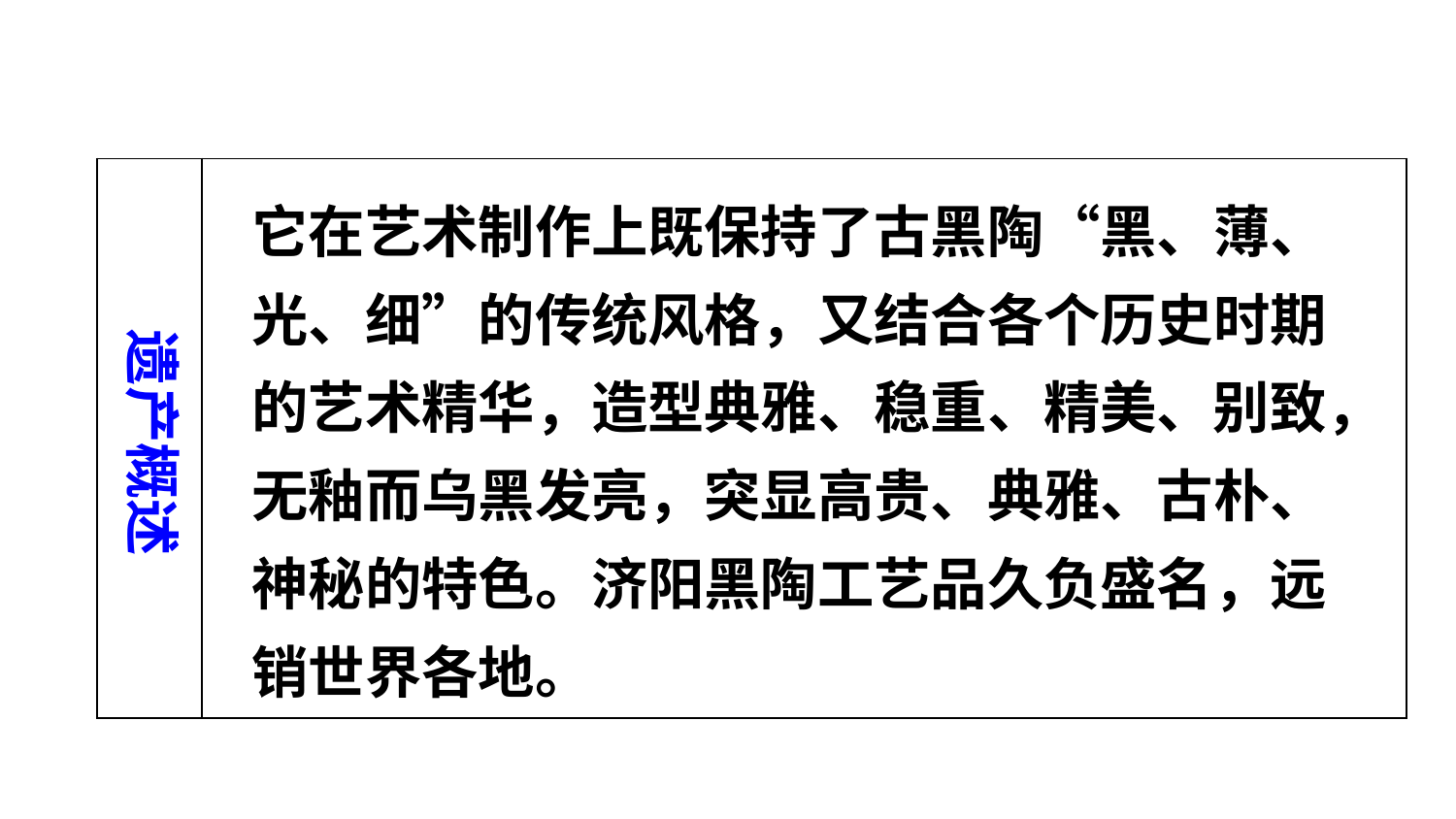

|  |  |
| --- | --- |
它在艺术制作上既保持了古黑陶“黑、薄、光、细”的传统风格，又结合各个历史时期的艺术精华，造型典雅、稳重、精美、别致，无釉而乌黑发亮，突显高贵、典雅、古朴、神秘的特色。济阳黑陶工艺品久负盛名，远销世界各地。
遗产概述